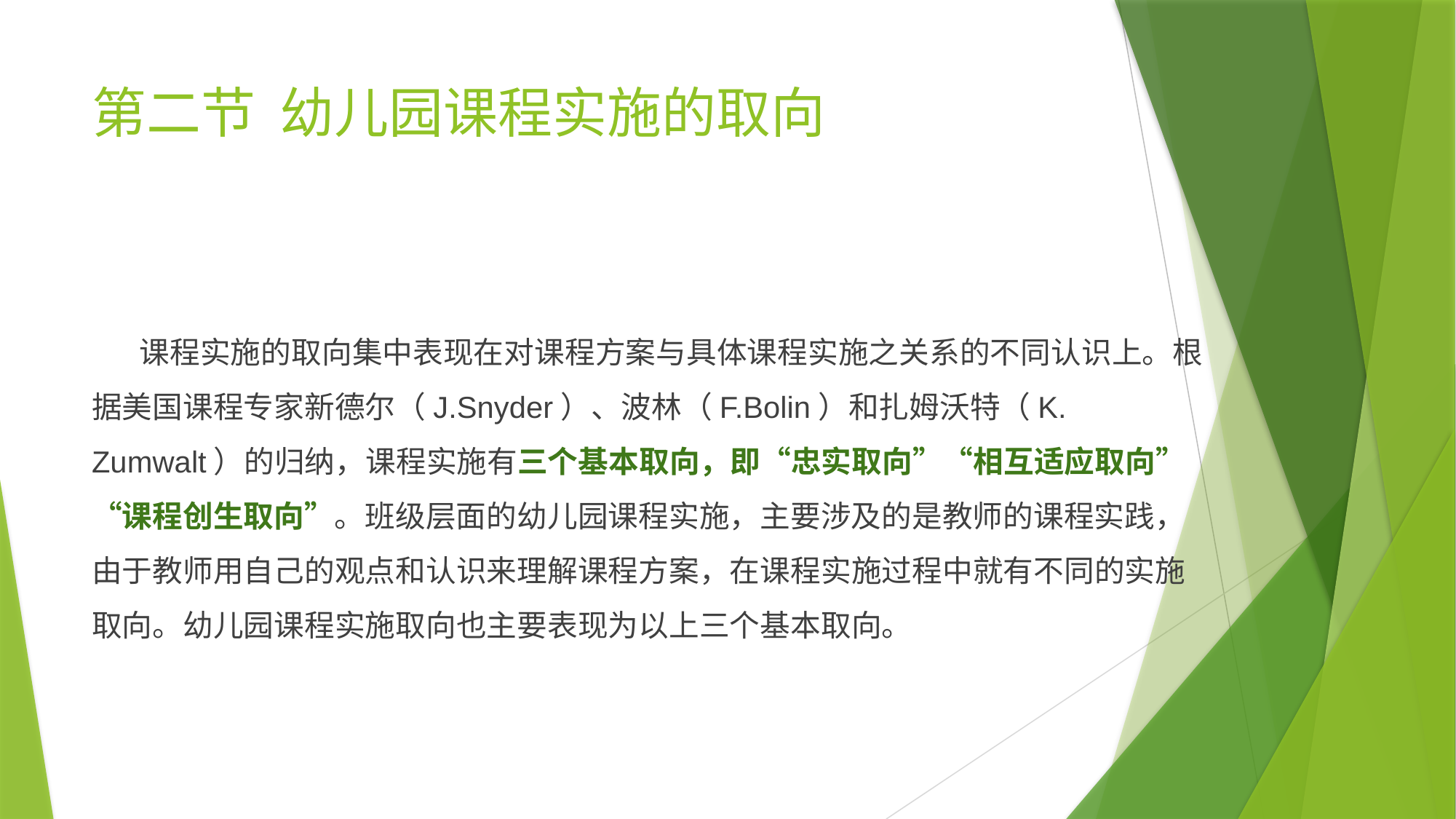

# 第二节  幼儿园课程实施的取向
      课程实施的取向集中表现在对课程方案与具体课程实施之关系的不同认识上。根据美国课程专家新德尔（J.Snyder）、波林（F.Bolin）和扎姆沃特（K. Zumwalt）的归纳，课程实施有三个基本取向，即“忠实取向”“相互适应取向”“课程创生取向”。班级层面的幼儿园课程实施，主要涉及的是教师的课程实践，由于教师用自己的观点和认识来理解课程方案，在课程实施过程中就有不同的实施取向。幼儿园课程实施取向也主要表现为以上三个基本取向。